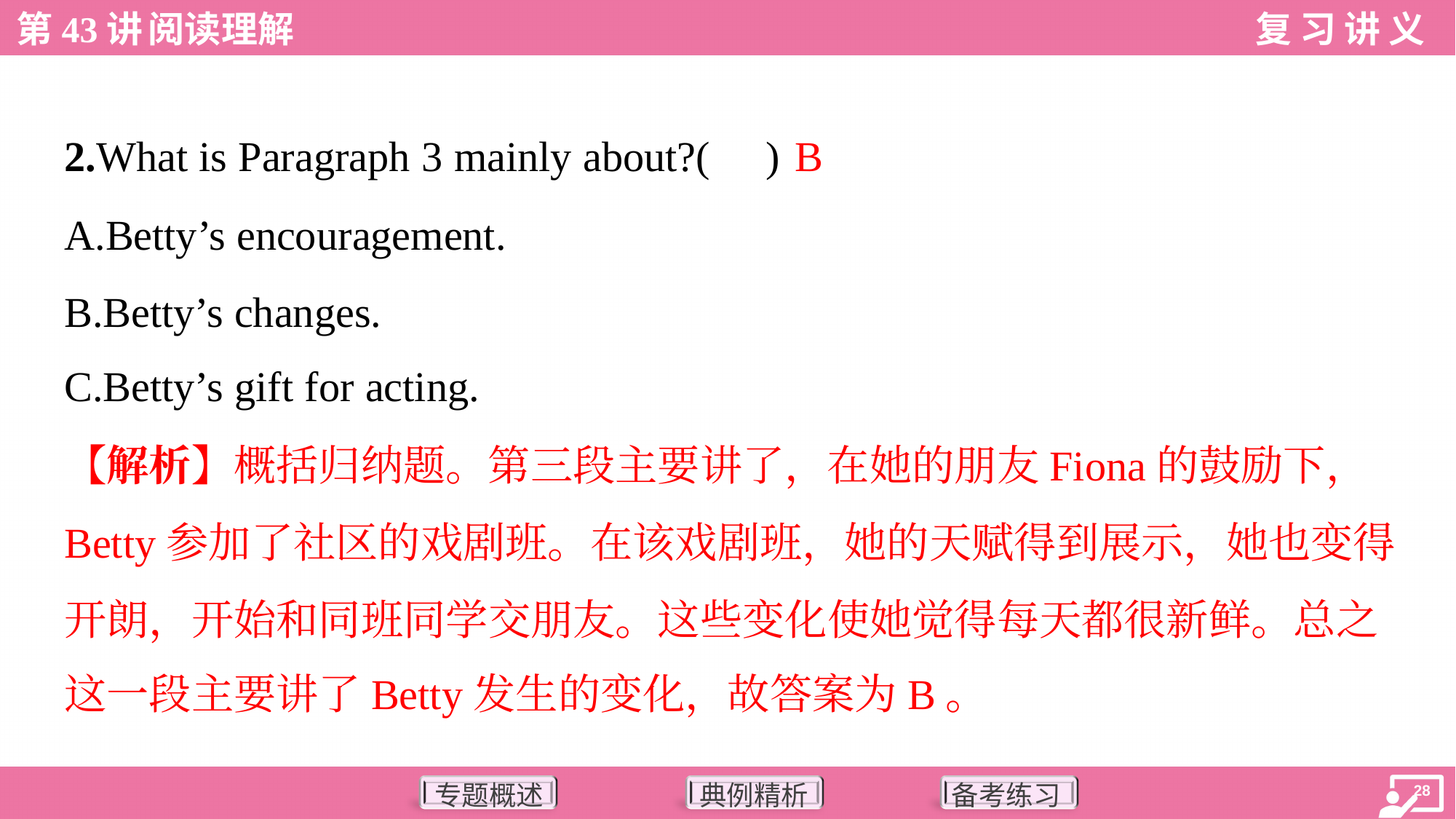

B
2.What is Paragraph 3 mainly about?(     )
A.Betty’s encouragement.
B.Betty’s changes.
C.Betty’s gift for acting.
【解析】概括归纳题。第三段主要讲了，在她的朋友Fiona的鼓励下，
Betty参加了社区的戏剧班。在该戏剧班，她的天赋得到展示，她也变得
开朗，开始和同班同学交朋友。这些变化使她觉得每天都很新鲜。总之
这一段主要讲了Betty发生的变化，故答案为B。